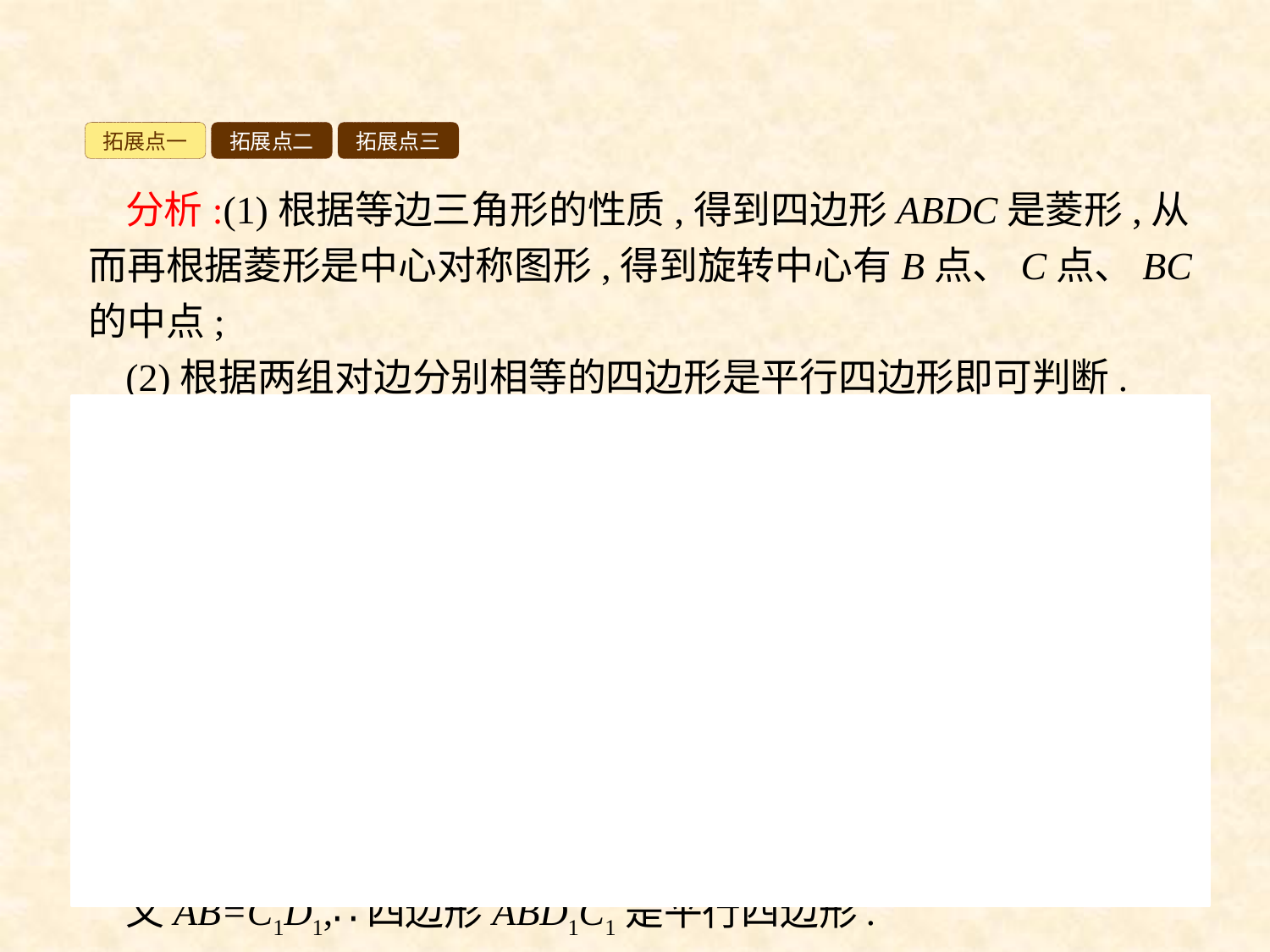

拓展点一
拓展点二
拓展点三
分析:(1)根据等边三角形的性质,得到四边形ABDC是菱形,从而再根据菱形是中心对称图形,得到旋转中心有B点、C点、BC的中点;
(2)根据两组对边分别相等的四边形是平行四边形即可判断.
解:(1)∵等边三角形ABC和等边三角形DBC有公共的底边BC,
∴AB=AC=CD=BD,∴四边形ABDC是菱形.
∴要旋转△DBC,使△DBC与△ABC重合,旋转中心有三点,分别为:B点、C点、BC的中点.
(2)四边形ABD1C1是平行四边形.理由如下:
根据平移的性质,得到BB1=CC1,
根据等边三角形的性质,得到AC=B1D1,∠BB1D1=∠ACC1,
∴△BB1D1≌△C1CA,∴AC1=BD1,
又AB=C1D1,∴四边形ABD1C1是平行四边形.